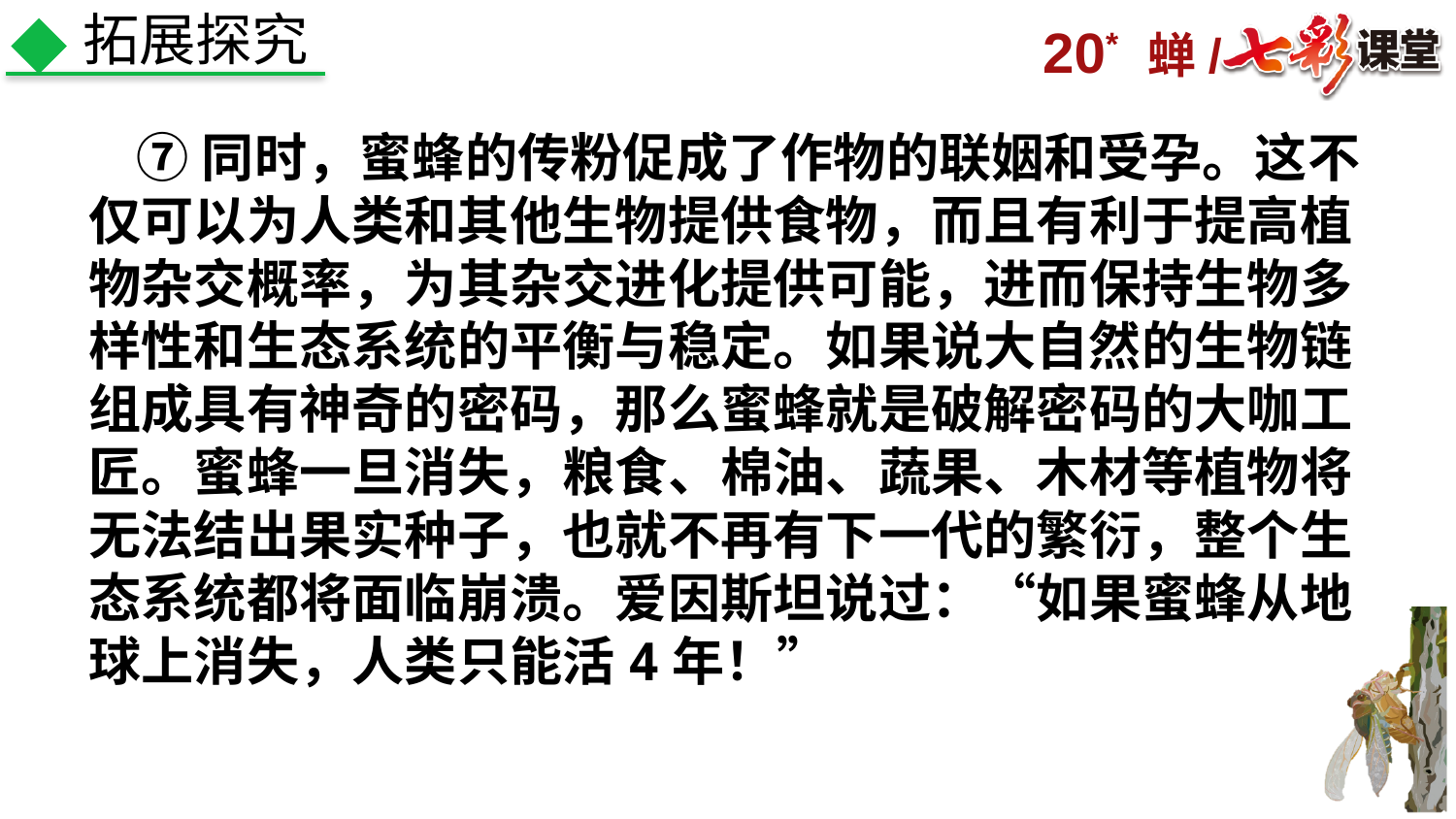

拓展探究

    ⑦同时，蜜蜂的传粉促成了作物的联姻和受孕。这不仅可以为人类和其他生物提供食物，而且有利于提高植物杂交概率，为其杂交进化提供可能，进而保持生物多样性和生态系统的平衡与稳定。如果说大自然的生物链组成具有神奇的密码，那么蜜蜂就是破解密码的大咖工匠。蜜蜂一旦消失，粮食、棉油、蔬果、木材等植物将无法结出果实种子，也就不再有下一代的繁衍，整个生态系统都将面临崩溃。爱因斯坦说过：“如果蜜蜂从地球上消失，人类只能活4年！”